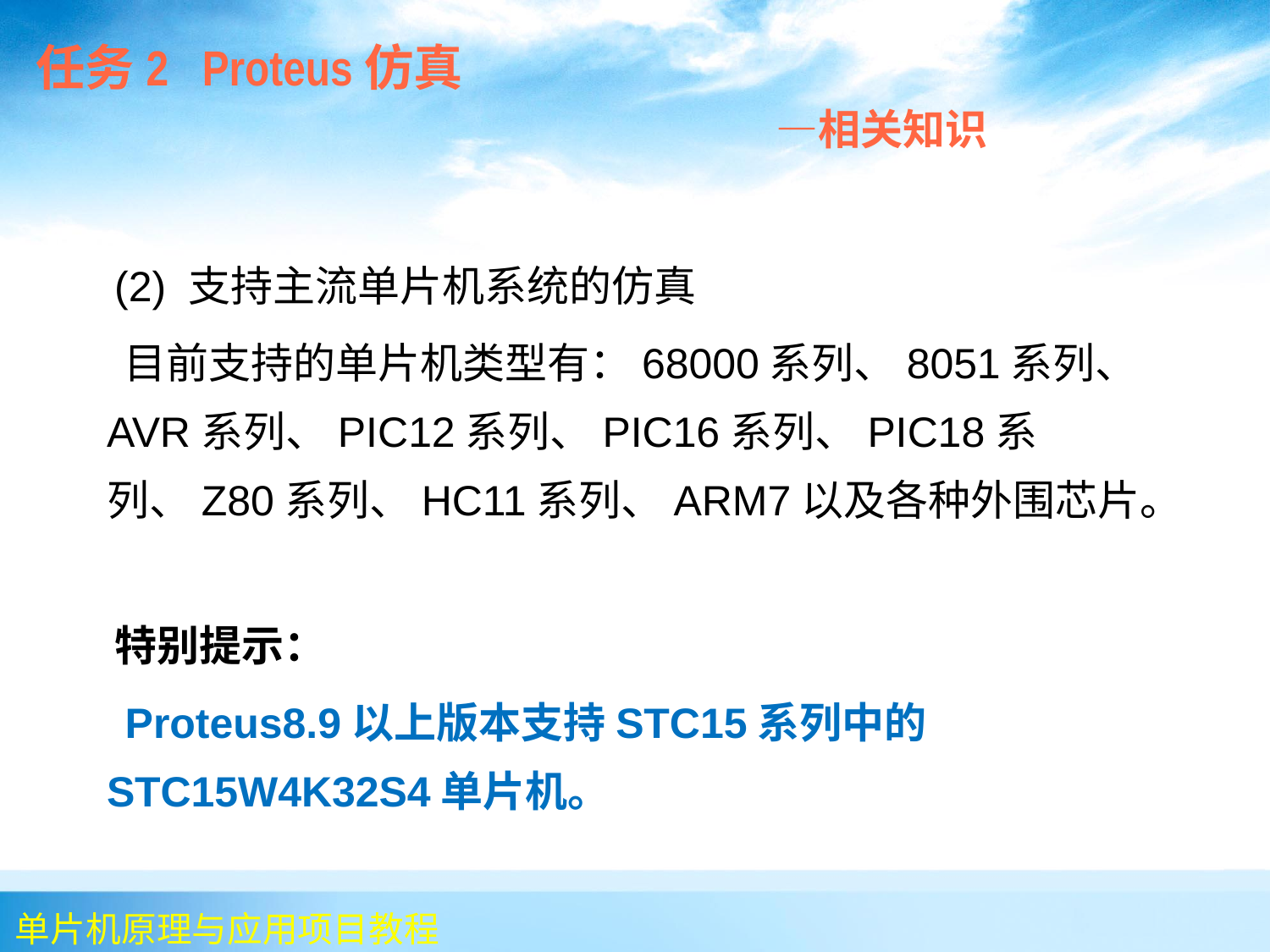

任务2   Proteus仿真
                                                                  —相关知识
     (2) 支持主流单片机系统的仿真
     目前支持的单片机类型有：68000系列、8051系列、AVR系列、PIC12系列、PIC16系列、PIC18系列、Z80系列、HC11系列、ARM7以及各种外围芯片。
     特别提示：
     Proteus8.9以上版本支持STC15系列中的STC15W4K32S4单片机。